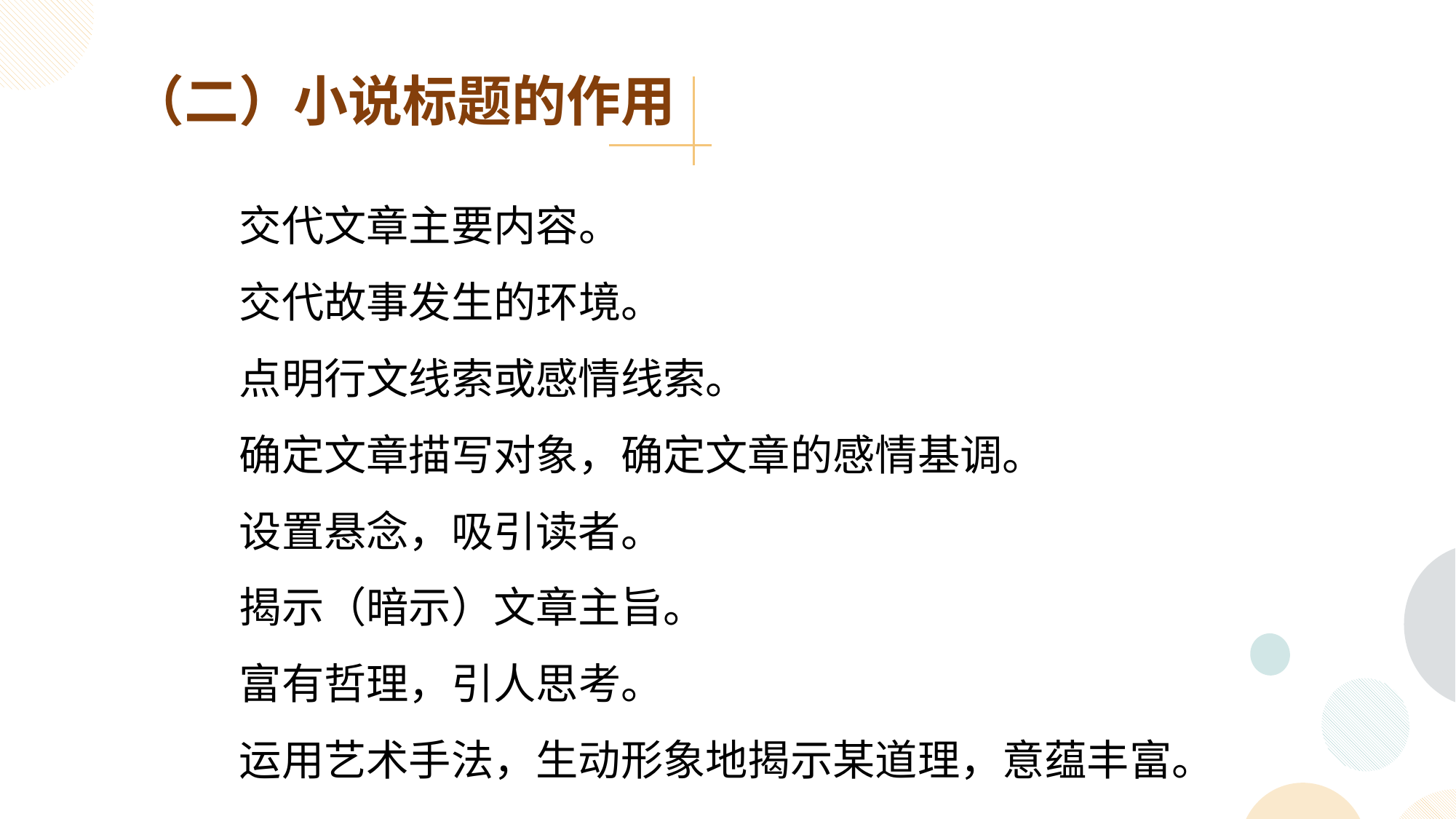

（二）小说标题的作用
交代文章主要内容。
交代故事发生的环境。
点明行文线索或感情线索。
确定文章描写对象，确定文章的感情基调。
设置悬念，吸引读者。
揭示（暗示）文章主旨。
富有哲理，引人思考。
运用艺术手法，生动形象地揭示某道理，意蕴丰富。